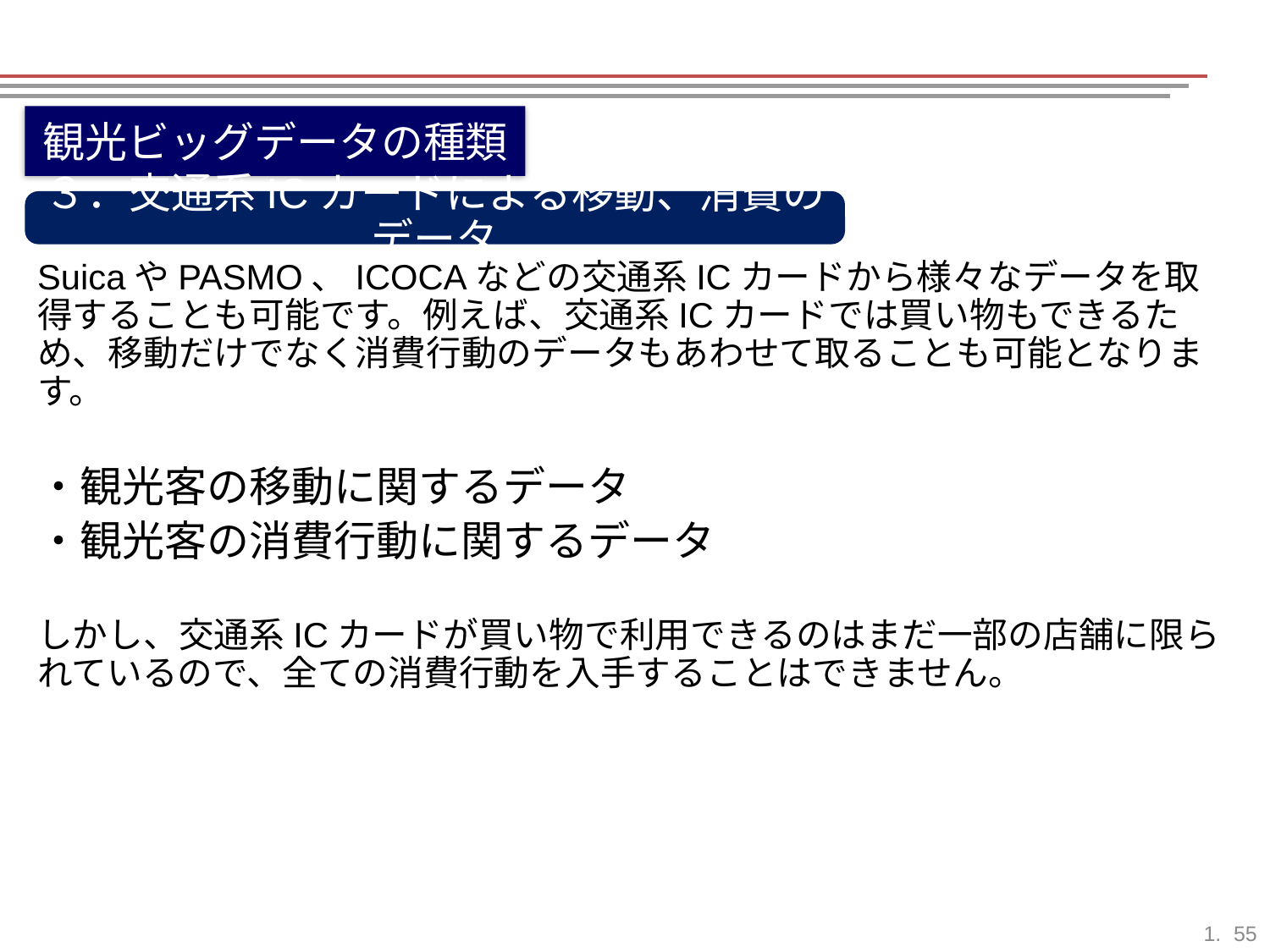

観光ビッグデータの種類

３．交通系ICカードによる移動、消費のデータ
SuicaやPASMO、ICOCAなどの交通系ICカードから様々なデータを取得することも可能です。例えば、交通系ICカードでは買い物もできるため、移動だけでなく消費行動のデータもあわせて取ることも可能となります。

・観光客の移動に関するデータ
・観光客の消費行動に関するデータ

しかし、交通系ICカードが買い物で利用できるのはまだ一部の店舗に限られているので、全ての消費行動を入手することはできません。

55